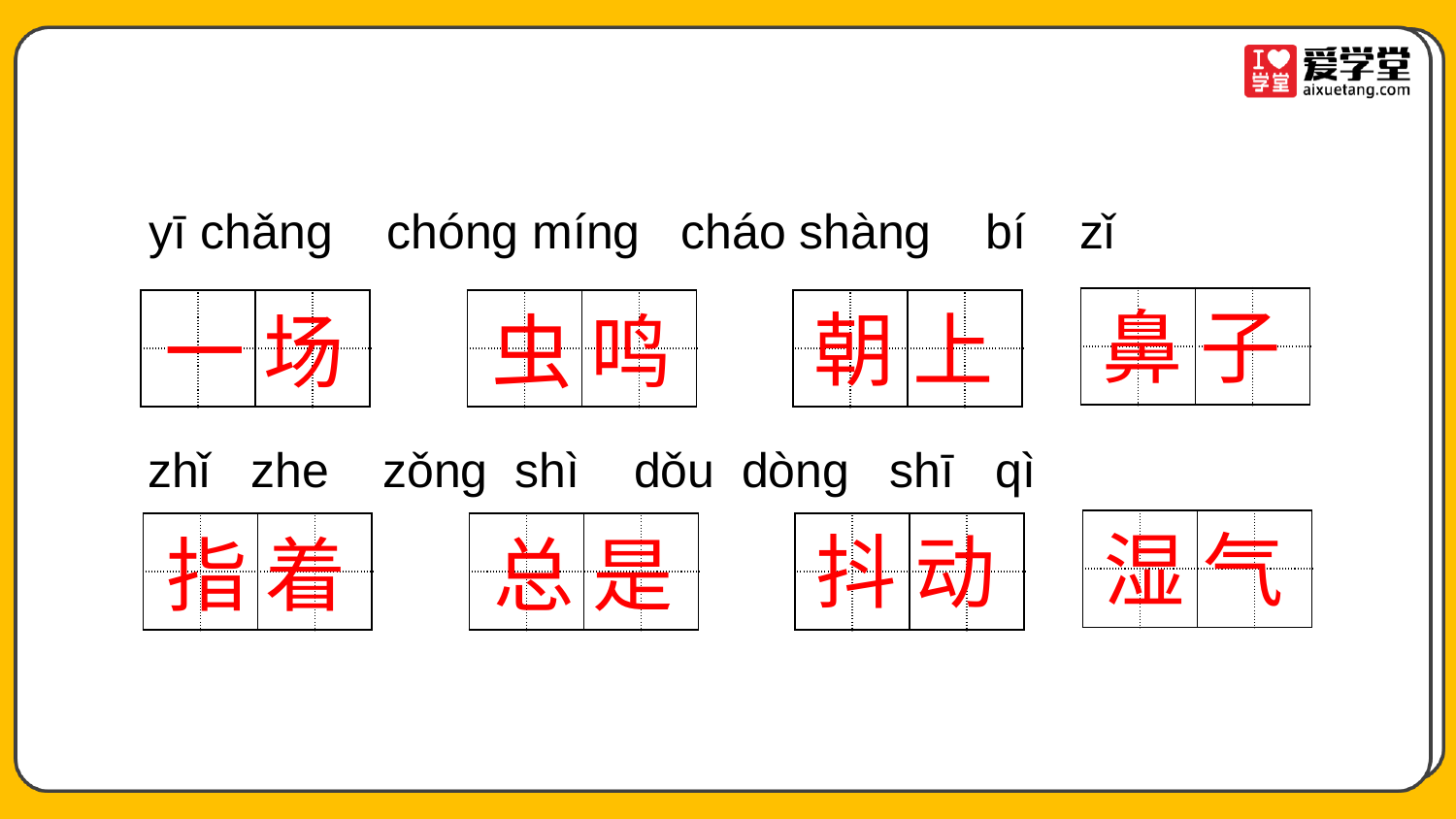

yī chǎng    chóng míng   cháo shàng    bí    zǐ
|  |  |  |  |
| --- | --- | --- | --- |
|  |  |  |  |
鼻 子
|  |  |  |  |
| --- | --- | --- | --- |
|  |  |  |  |
|  |  |  |  |
| --- | --- | --- | --- |
|  |  |  |  |
|  |  |  |  |
| --- | --- | --- | --- |
|  |  |  |  |
朝 上
一 场
虫 鸣
 zhǐ   zhe    zǒng  shì    dǒu  dòng   shī   qì
|  |  |  |  |
| --- | --- | --- | --- |
|  |  |  |  |
湿 气
|  |  |  |  |
| --- | --- | --- | --- |
|  |  |  |  |
|  |  |  |  |
| --- | --- | --- | --- |
|  |  |  |  |
|  |  |  |  |
| --- | --- | --- | --- |
|  |  |  |  |
抖 动
指 着
总 是